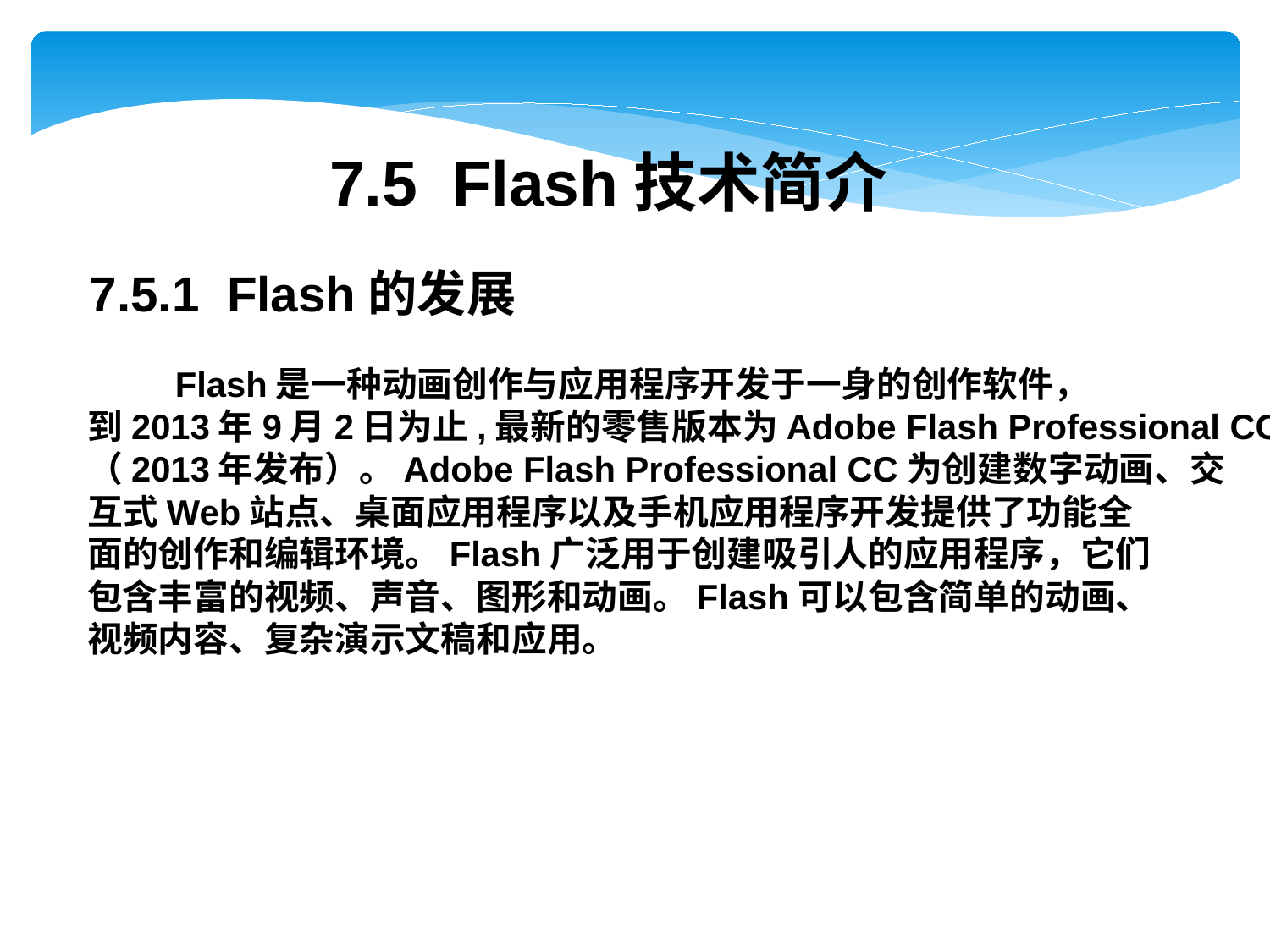

7.5  Flash技术简介
7.5.1  Flash的发展
         Flash是一种动画创作与应用程序开发于一身的创作软件，
到2013年9月2日为止,最新的零售版本为Adobe Flash Professional CC
（2013年发布）。Adobe Flash Professional CC为创建数字动画、交
互式Web站点、桌面应用程序以及手机应用程序开发提供了功能全
面的创作和编辑环境。Flash广泛用于创建吸引人的应用程序，它们
包含丰富的视频、声音、图形和动画。Flash可以包含简单的动画、
视频内容、复杂演示文稿和应用。